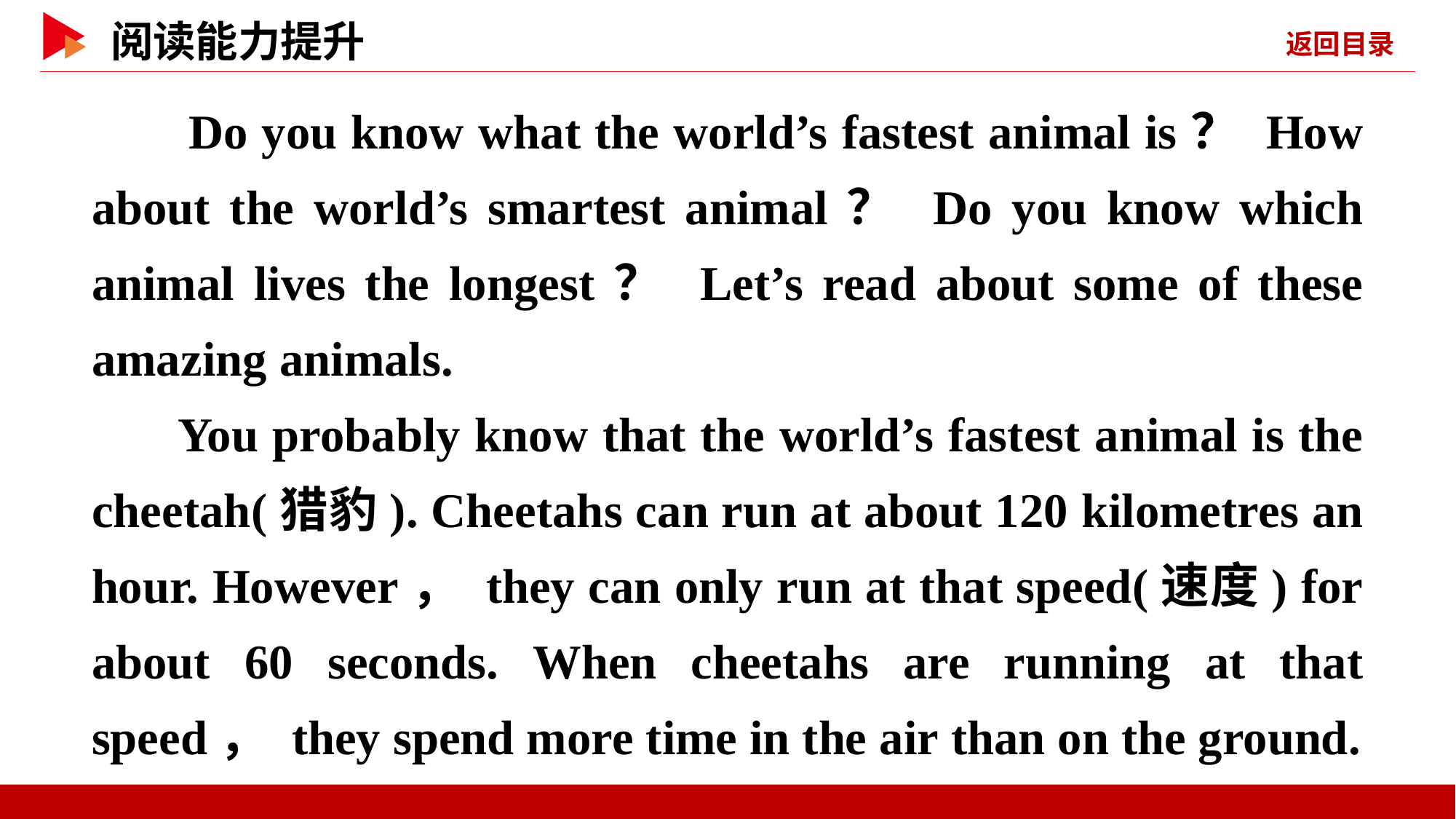

Do you know what the world’s fastest animal is？ How about the world’s smartest animal？ Do you know which animal lives the longest？ Let’s read about some of these amazing animals.
You probably know that the world’s fastest animal is the cheetah(猎豹). Cheetahs can run at about 120 kilometres an hour. However， they can only run at that speed(速度) for about 60 seconds. When cheetahs are running at that speed， they spend more time in the air than on the ground.